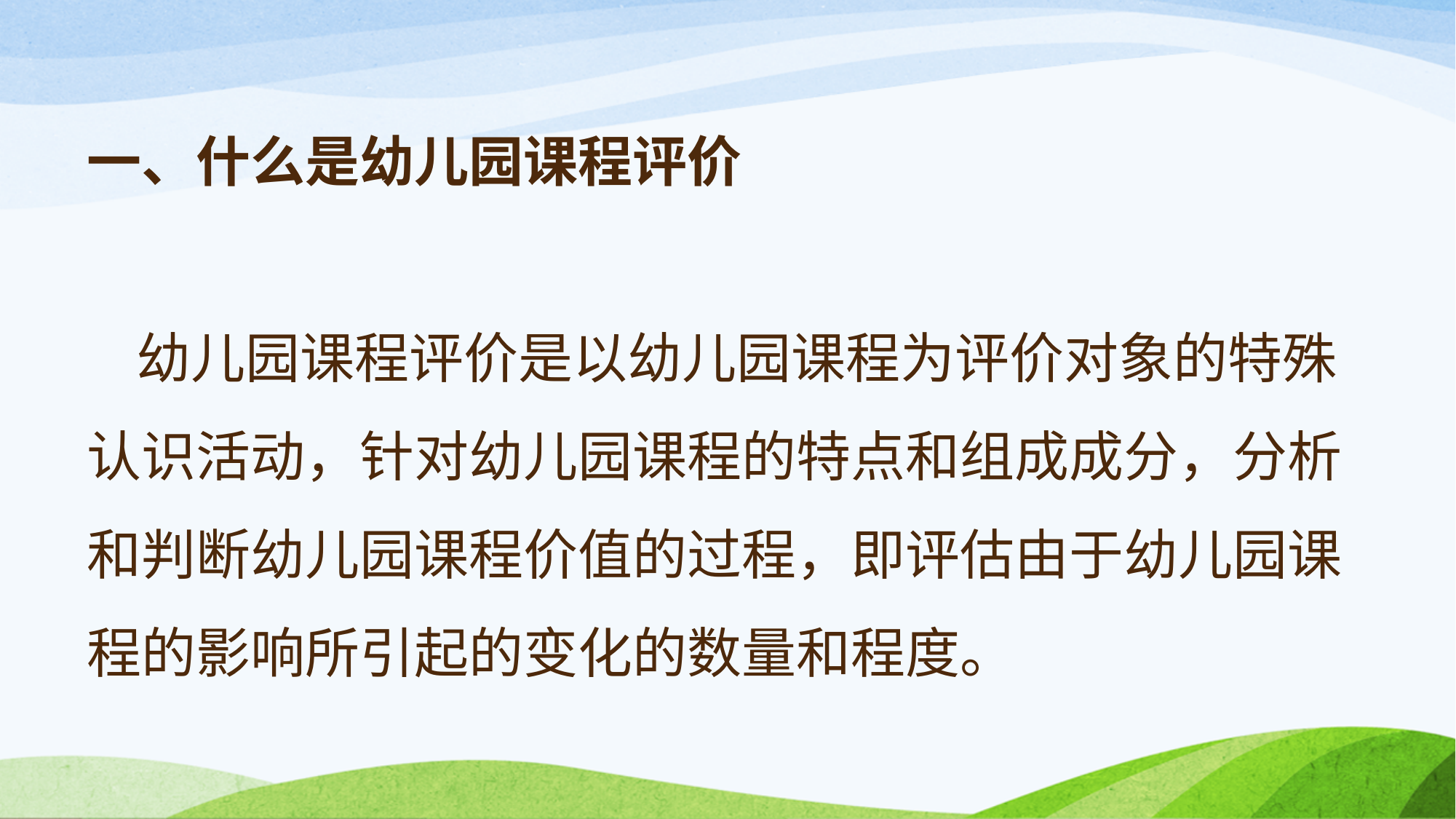

# 一、什么是幼儿园课程评价 幼儿园课程评价是以幼儿园课程为评价对象的特殊认识活动，针对幼儿园课程的特点和组成成分，分析和判断幼儿园课程价值的过程，即评估由于幼儿园课程的影响所引起的变化的数量和程度。